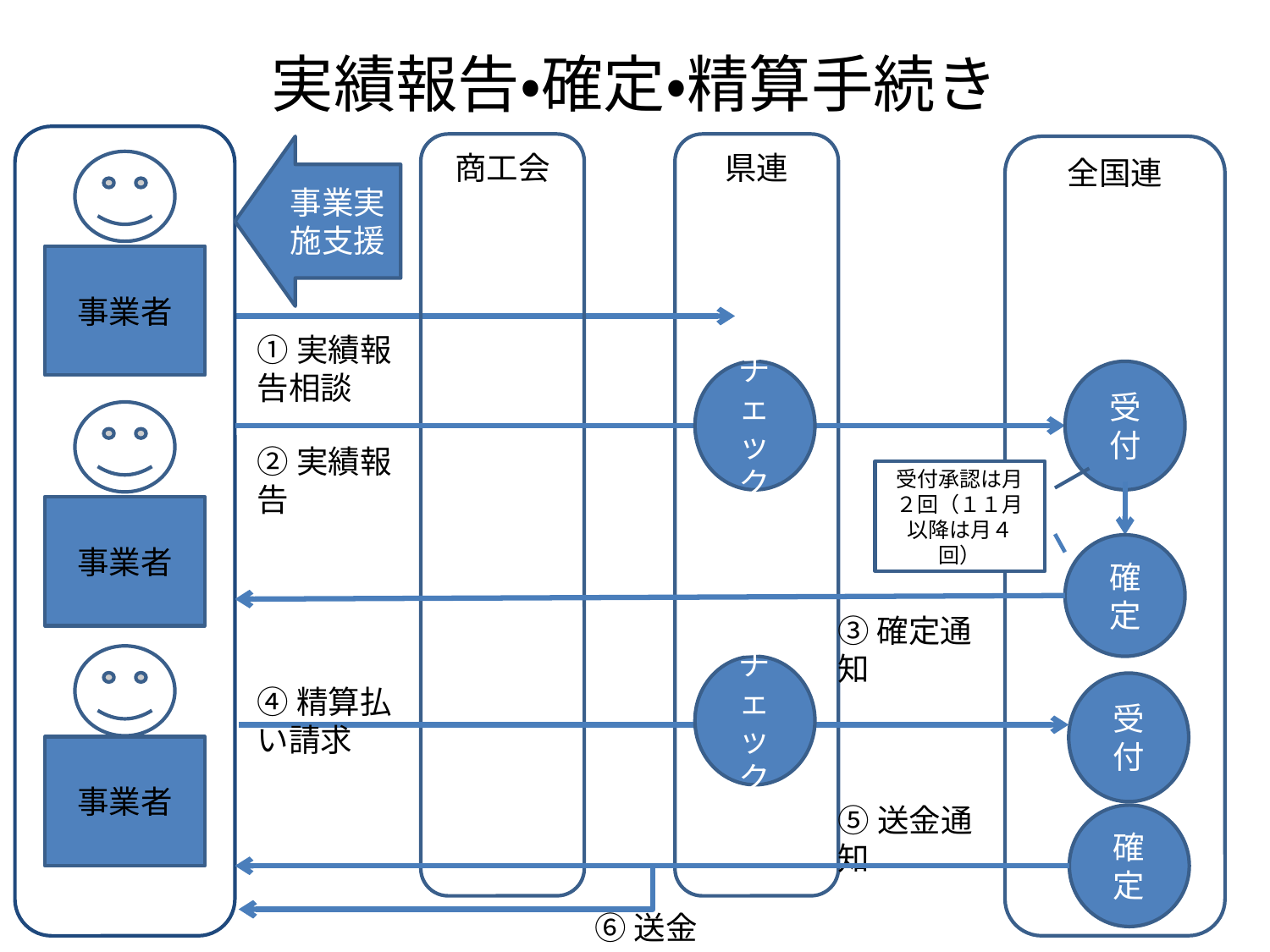

# 実績報告・確定・精算手続き

商工会
県連
事業実施支援
全国連

事業者
①実績報告相談
受付
チェック

②実績報告
受付承認は月２回（１１月以降は月４回）
事業者
確定
③確定通知

チェック
受付
④精算払い請求
事業者
⑤送金通知
確定
⑥送金